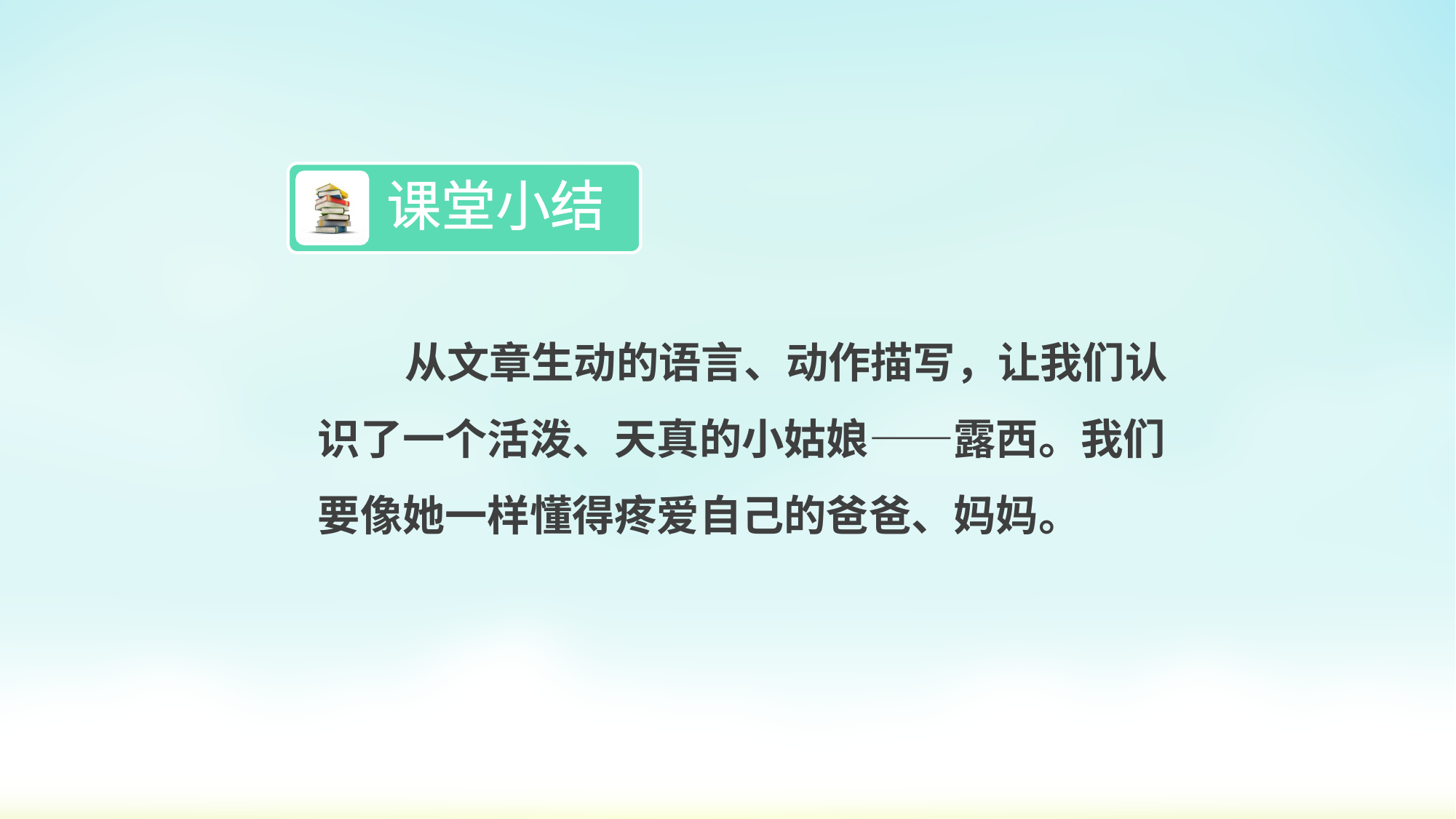

课堂小结
从文章生动的语言、动作描写，让我们认识了一个活泼、天真的小姑娘——露西。我们要像她一样懂得疼爱自己的爸爸、妈妈。